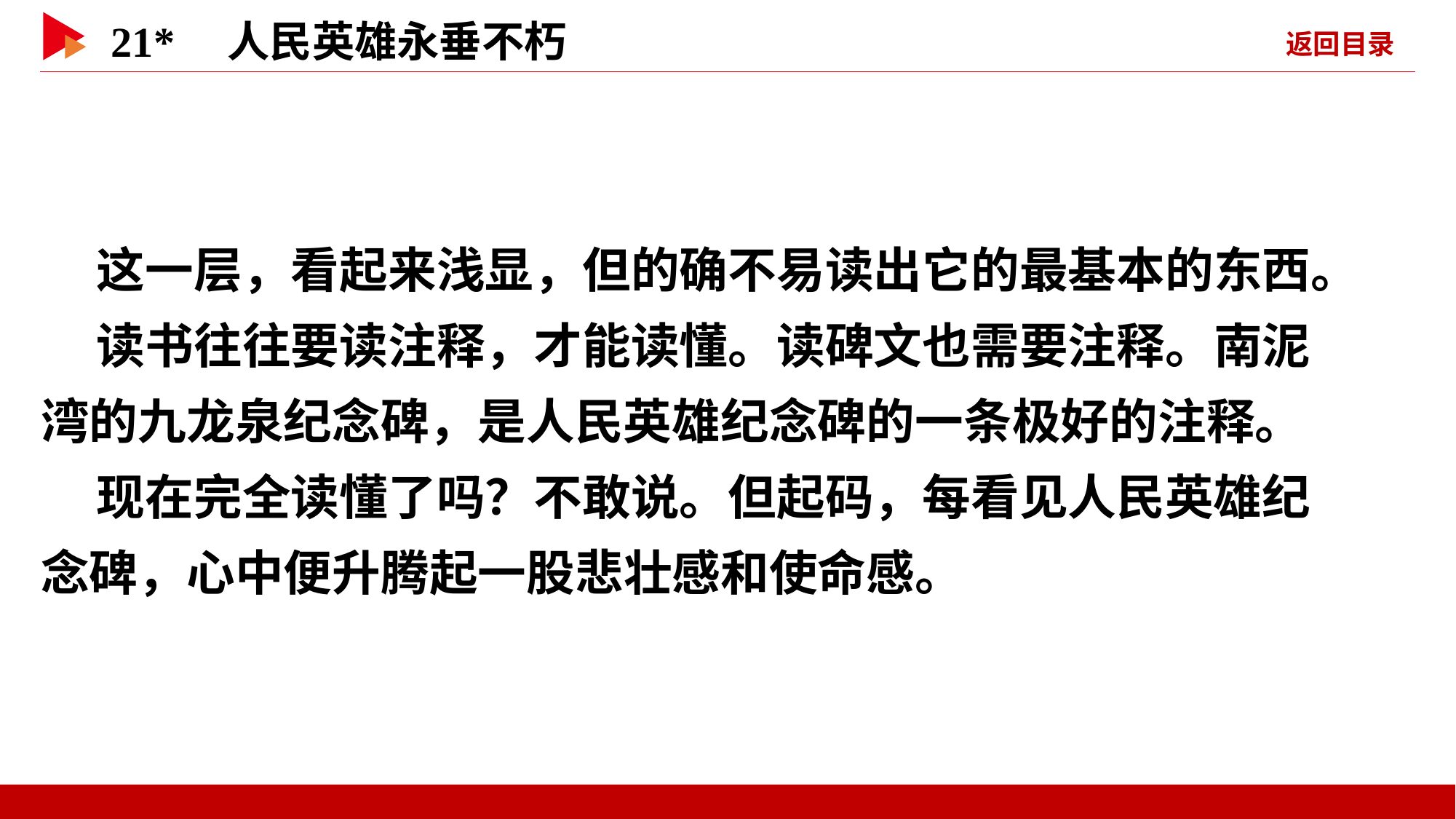

这一层，看起来浅显，但的确不易读出它的最基本的东西。
    读书往往要读注释，才能读懂。读碑文也需要注释。南泥湾的九龙泉纪念碑，是人民英雄纪念碑的一条极好的注释。
    现在完全读懂了吗？不敢说。但起码，每看见人民英雄纪念碑，心中便升腾起一股悲壮感和使命感。